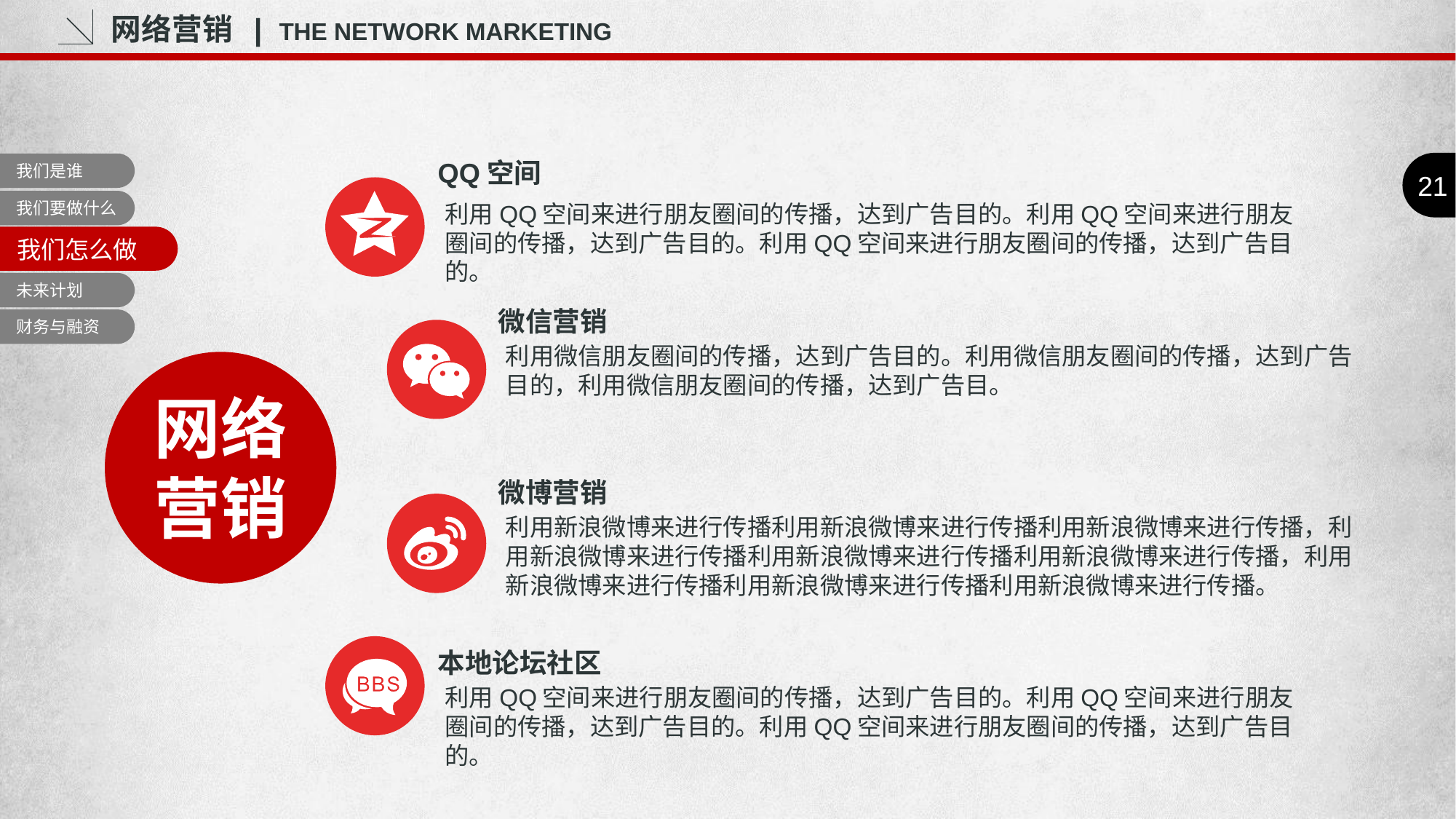

网络营销  |  THE NETWORK MARKETING
QQ空间

21

我们是谁

我们要做什么
利用QQ空间来进行朋友圈间的传播，达到广告目的。利用QQ空间来进行朋友圈间的传播，达到广告目的。利用QQ空间来进行朋友圈间的传播，达到广告目的。

我们怎么做

未来计划
微信营销

财务与融资

利用微信朋友圈间的传播，达到广告目的。利用微信朋友圈间的传播，达到广告目的，利用微信朋友圈间的传播，达到广告目。

网络营销
微博营销

利用新浪微博来进行传播利用新浪微博来进行传播利用新浪微博来进行传播，利用新浪微博来进行传播利用新浪微博来进行传播利用新浪微博来进行传播，利用新浪微博来进行传播利用新浪微博来进行传播利用新浪微博来进行传播。

本地论坛社区
利用QQ空间来进行朋友圈间的传播，达到广告目的。利用QQ空间来进行朋友圈间的传播，达到广告目的。利用QQ空间来进行朋友圈间的传播，达到广告目的。